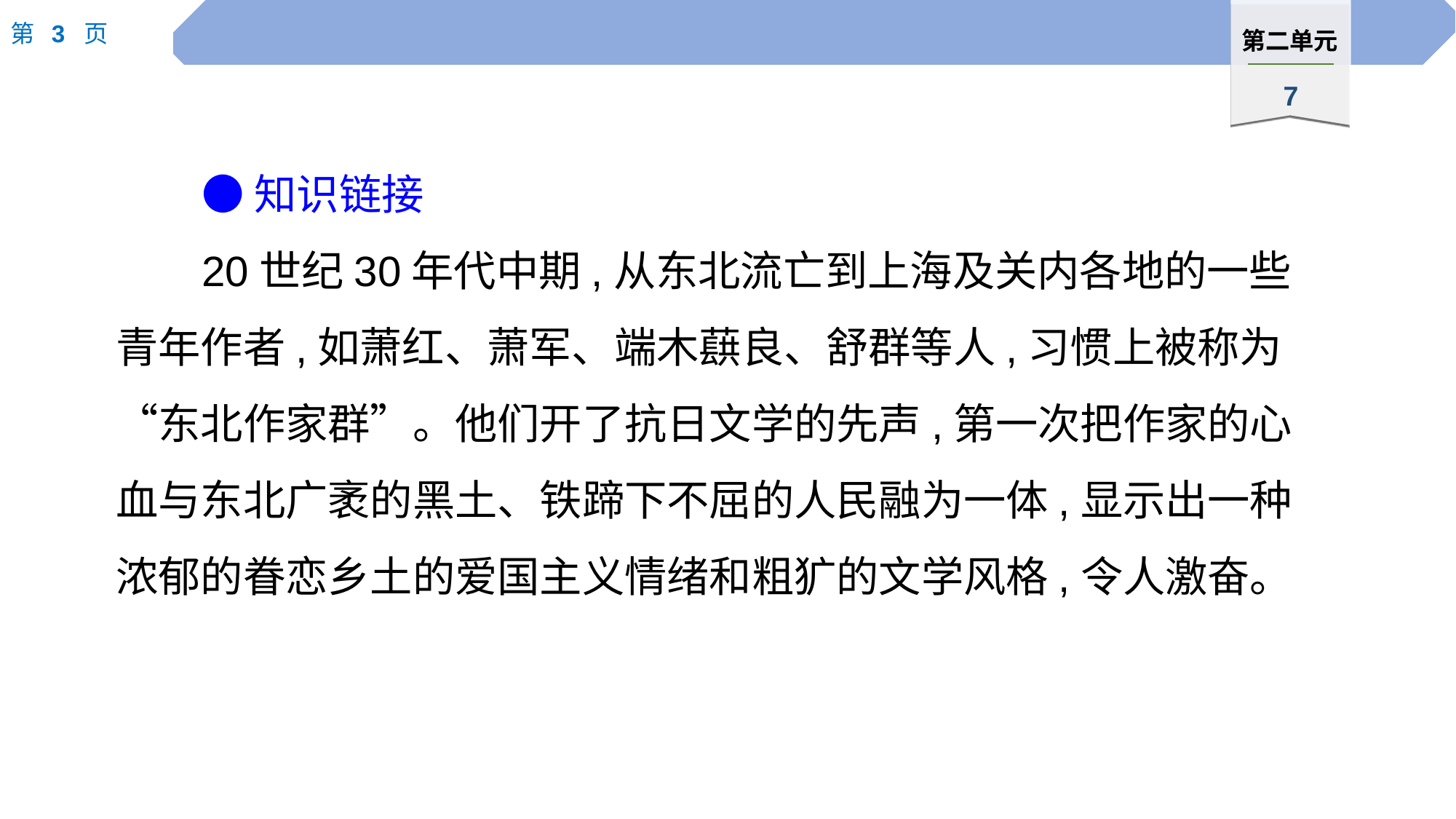

●知识链接
20世纪30年代中期,从东北流亡到上海及关内各地的一些青年作者,如萧红、萧军、端木蕻良、舒群等人,习惯上被称为“东北作家群”。他们开了抗日文学的先声,第一次把作家的心血与东北广袤的黑土、铁蹄下不屈的人民融为一体,显示出一种浓郁的眷恋乡土的爱国主义情绪和粗犷的文学风格,令人激奋。